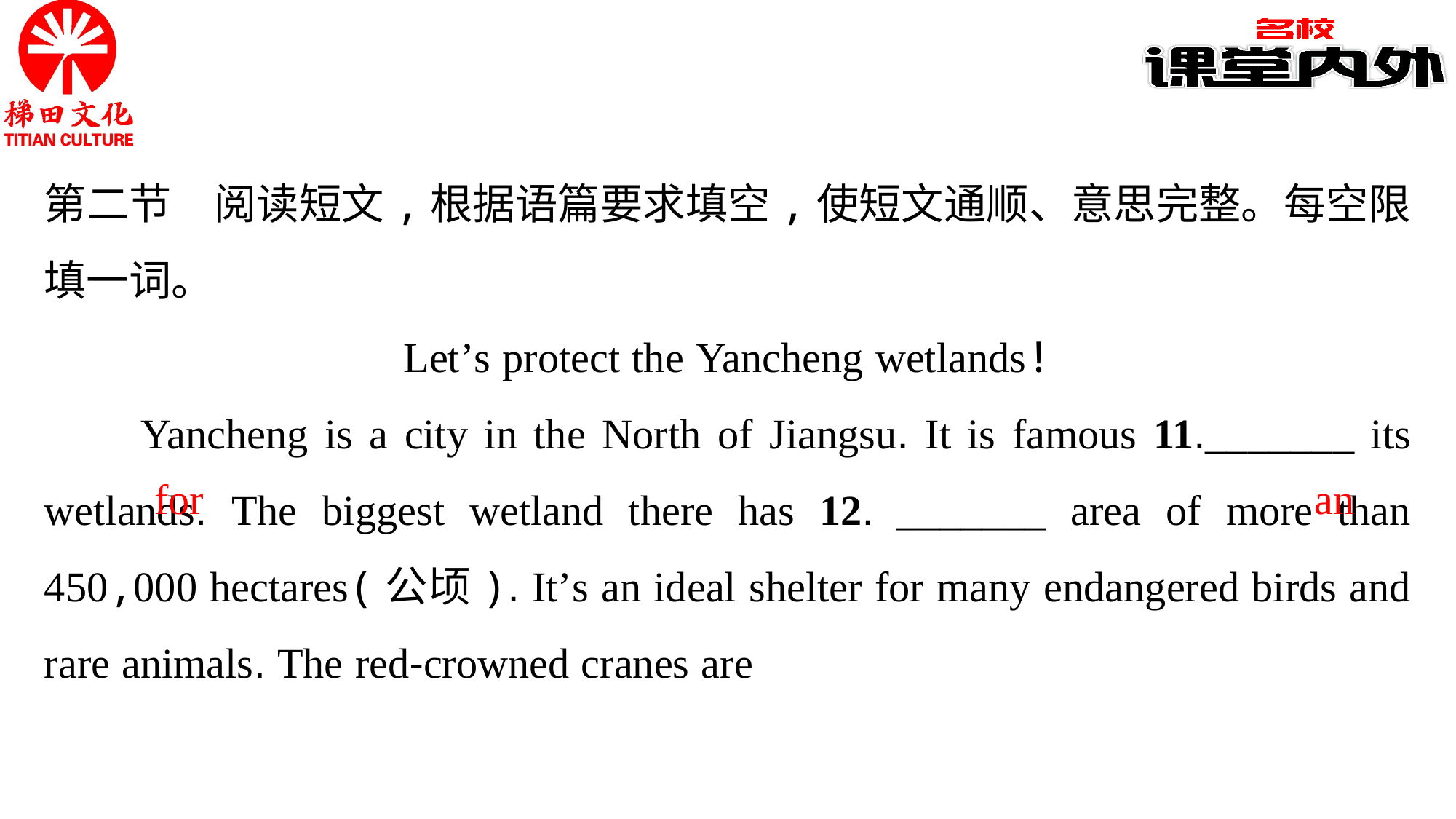

第二节　阅读短文,根据语篇要求填空,使短文通顺、意思完整。每空限填一词。
Let’s protect the Yancheng wetlands!
Yancheng is a city in the North of Jiangsu. It is famous 11._______ its wetlands. The biggest wetland there has 12. _______ area of more than 450,000 hectares(公顷). It’s an ideal shelter for many endangered birds and rare animals. The red-crowned cranes are
for
an